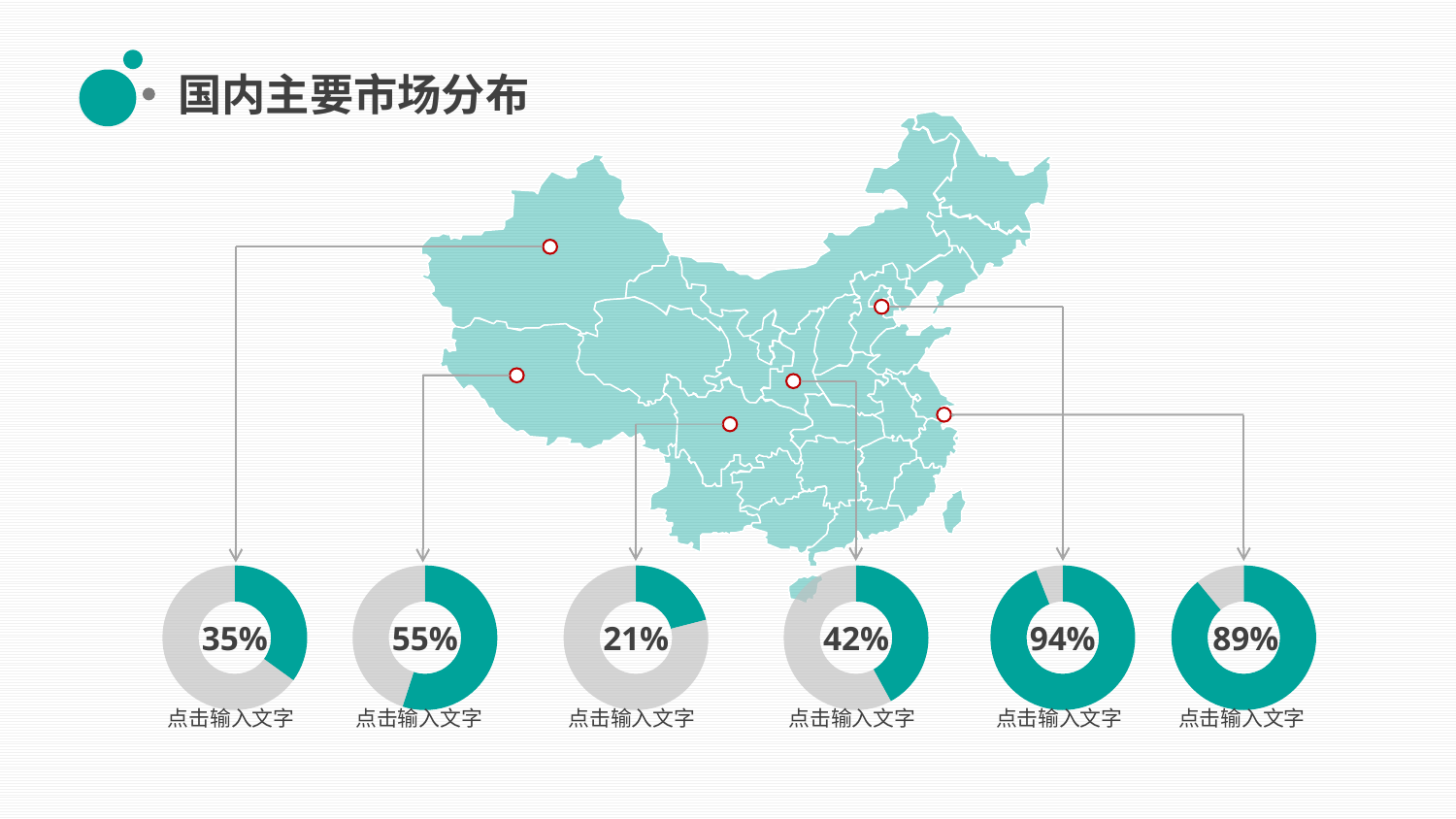

国内主要市场分布

### Chart

| Category | Column1 |
|---|---|

### Chart

| Category | Column1 |
|---|---|

### Chart

| Category | Column1 |
|---|---|

### Chart

| Category | Column1 |
|---|---|

### Chart

| Category | Column1 |
|---|---|

### Chart

| Category | Column1 |
|---|---|
35%
55%
21%
42%
94%
89%
点击输入文字
点击输入文字
点击输入文字
点击输入文字
点击输入文字
点击输入文字